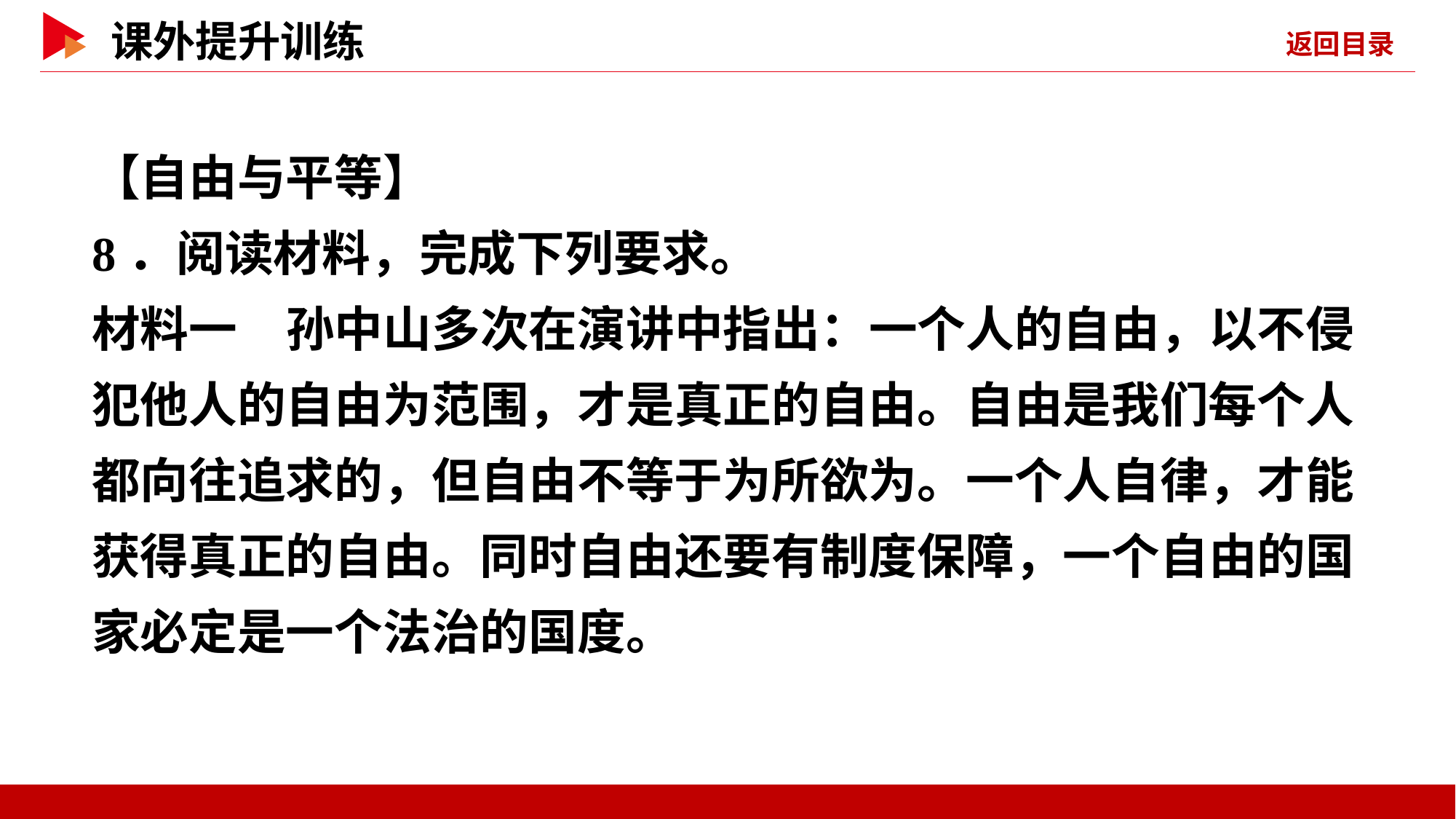

【自由与平等】
8．阅读材料，完成下列要求。
材料一　孙中山多次在演讲中指出：一个人的自由，以不侵犯他人的自由为范围，才是真正的自由。自由是我们每个人都向往追求的，但自由不等于为所欲为。一个人自律，才能获得真正的自由。同时自由还要有制度保障，一个自由的国家必定是一个法治的国度。